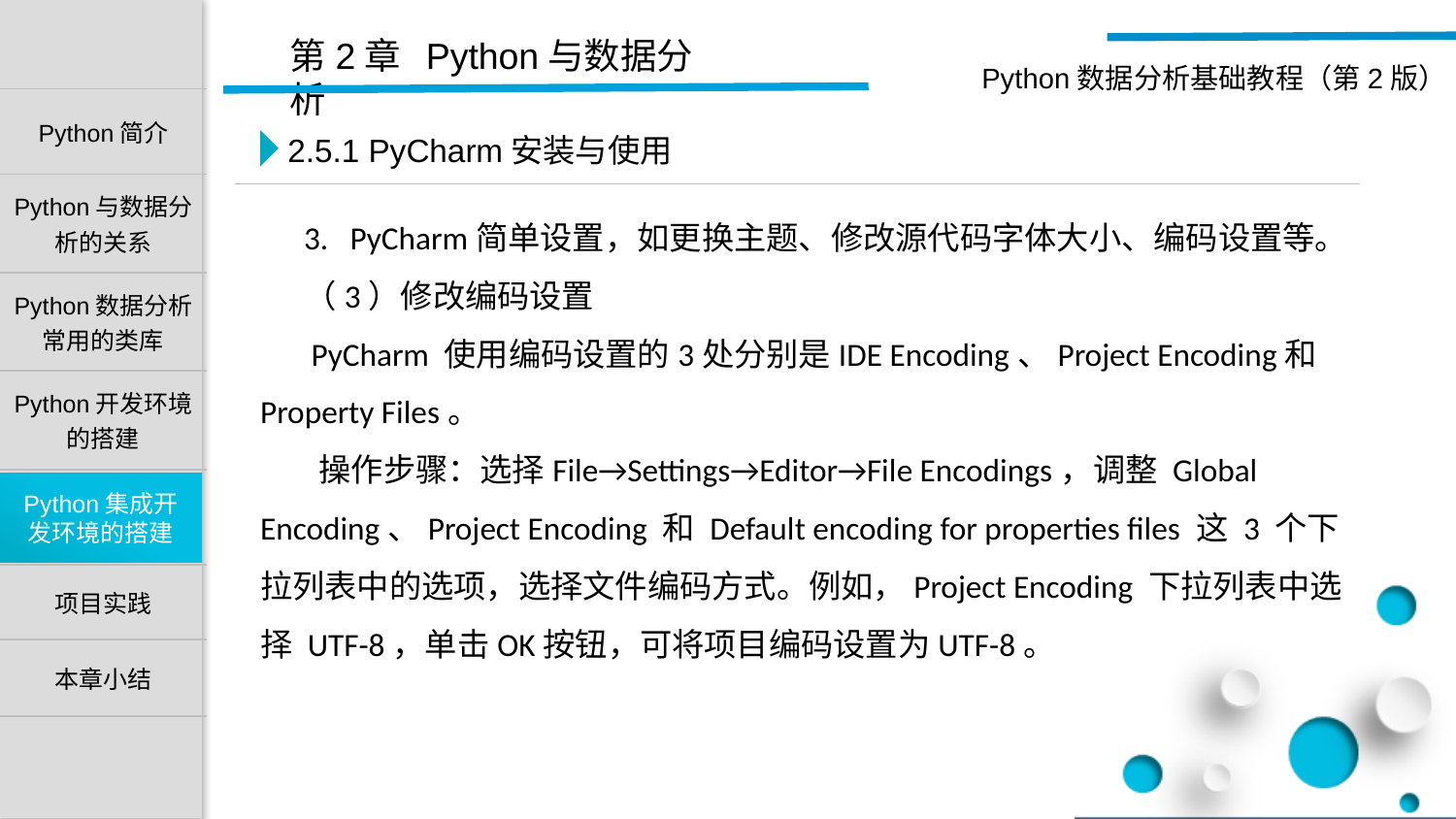

2.5.1 PyCharm安装与使用

      3.   PyCharm简单设置，如更换主题、修改源代码字体大小、编码设置等。
     （3）修改编码设置
       PyCharm 使用编码设置的3处分别是IDE Encoding、Project Encoding和Property Files。
       操作步骤：选择File→Settings→Editor→File Encodings，调整 Global Encoding、Project Encoding 和 Default encoding for properties files 这 3 个下拉列表中的选项，选择文件编码方式。例如，Project Encoding 下拉列表中选择 UTF-8，单击OK按钮，可将项目编码设置为UTF-8。